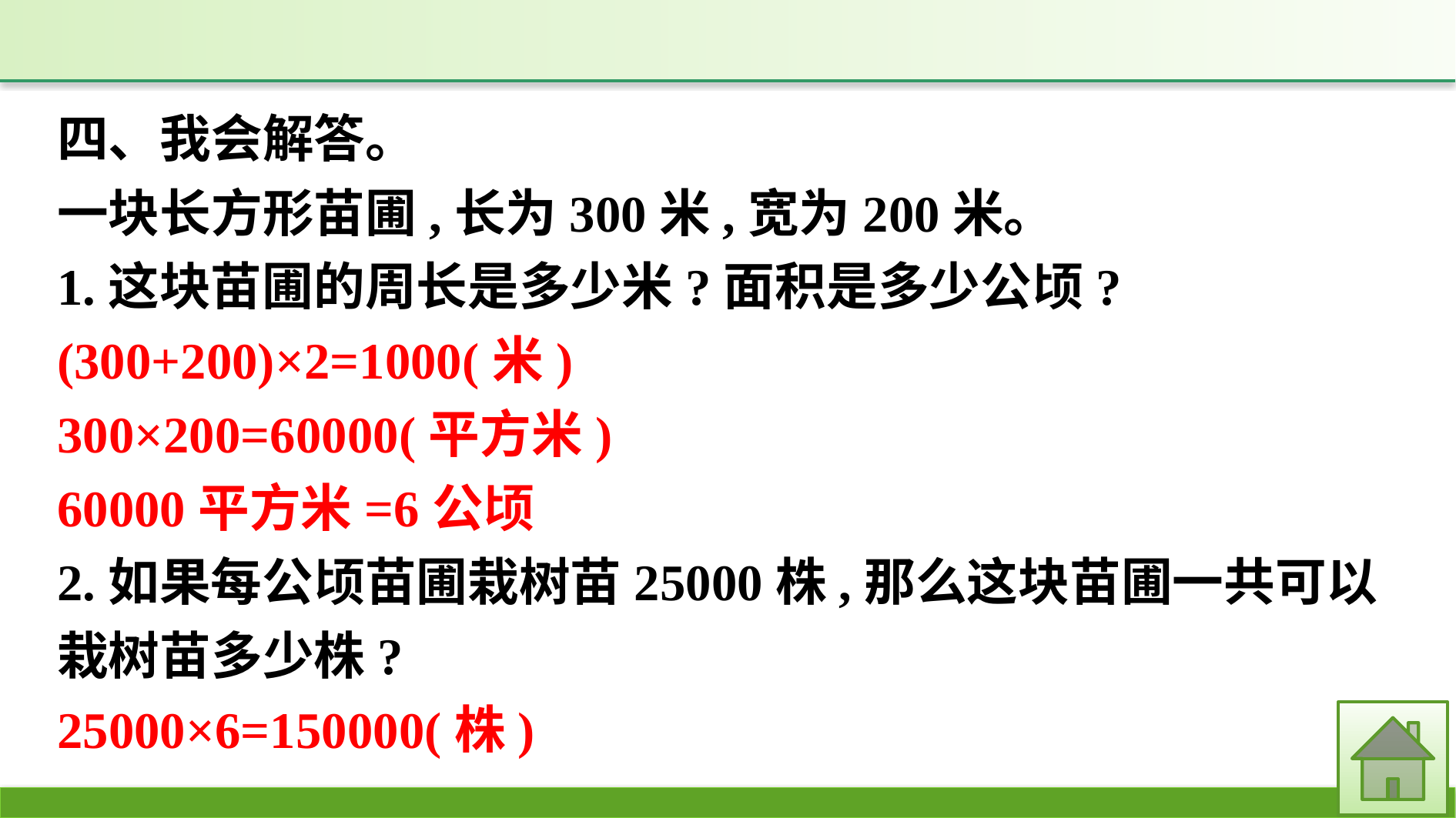

四、我会解答。
一块长方形苗圃,长为300米,宽为200米。
1.这块苗圃的周长是多少米?面积是多少公顷?
(300+200)×2=1000(米)
300×200=60000(平方米)
60000平方米=6公顷
2.如果每公顷苗圃栽树苗25000株,那么这块苗圃一共可以栽树苗多少株?
25000×6=150000(株)